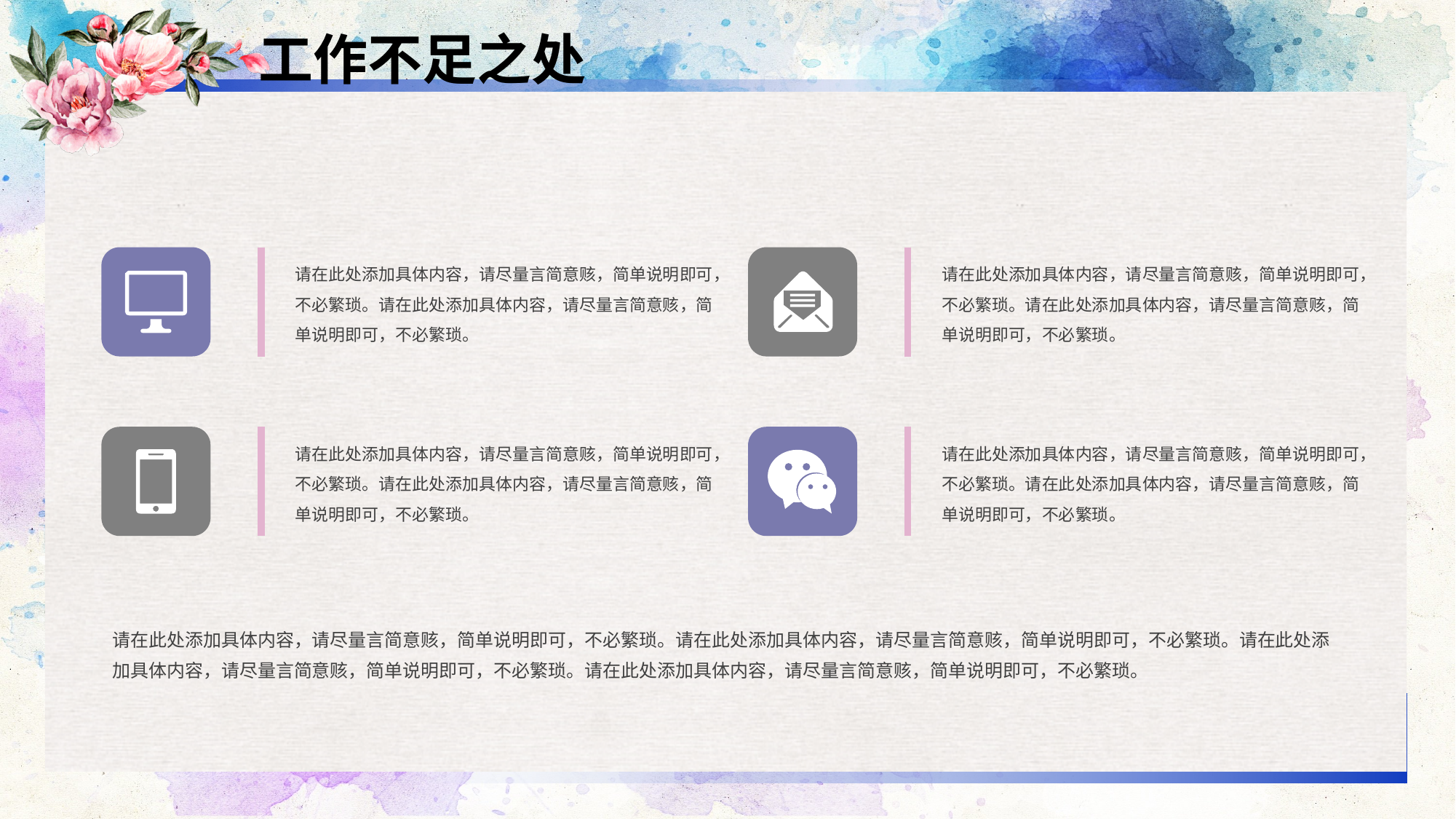

工作不足之处

请在此处添加具体内容，请尽量言简意赅，简单说明即可，不必繁琐。请在此处添加具体内容，请尽量言简意赅，简单说明即可，不必繁琐。
请在此处添加具体内容，请尽量言简意赅，简单说明即可，不必繁琐。请在此处添加具体内容，请尽量言简意赅，简单说明即可，不必繁琐。

请在此处添加具体内容，请尽量言简意赅，简单说明即可，不必繁琐。请在此处添加具体内容，请尽量言简意赅，简单说明即可，不必繁琐。
请在此处添加具体内容，请尽量言简意赅，简单说明即可，不必繁琐。请在此处添加具体内容，请尽量言简意赅，简单说明即可，不必繁琐。

请在此处添加具体内容，请尽量言简意赅，简单说明即可，不必繁琐。请在此处添加具体内容，请尽量言简意赅，简单说明即可，不必繁琐。请在此处添加具体内容，请尽量言简意赅，简单说明即可，不必繁琐。请在此处添加具体内容，请尽量言简意赅，简单说明即可，不必繁琐。